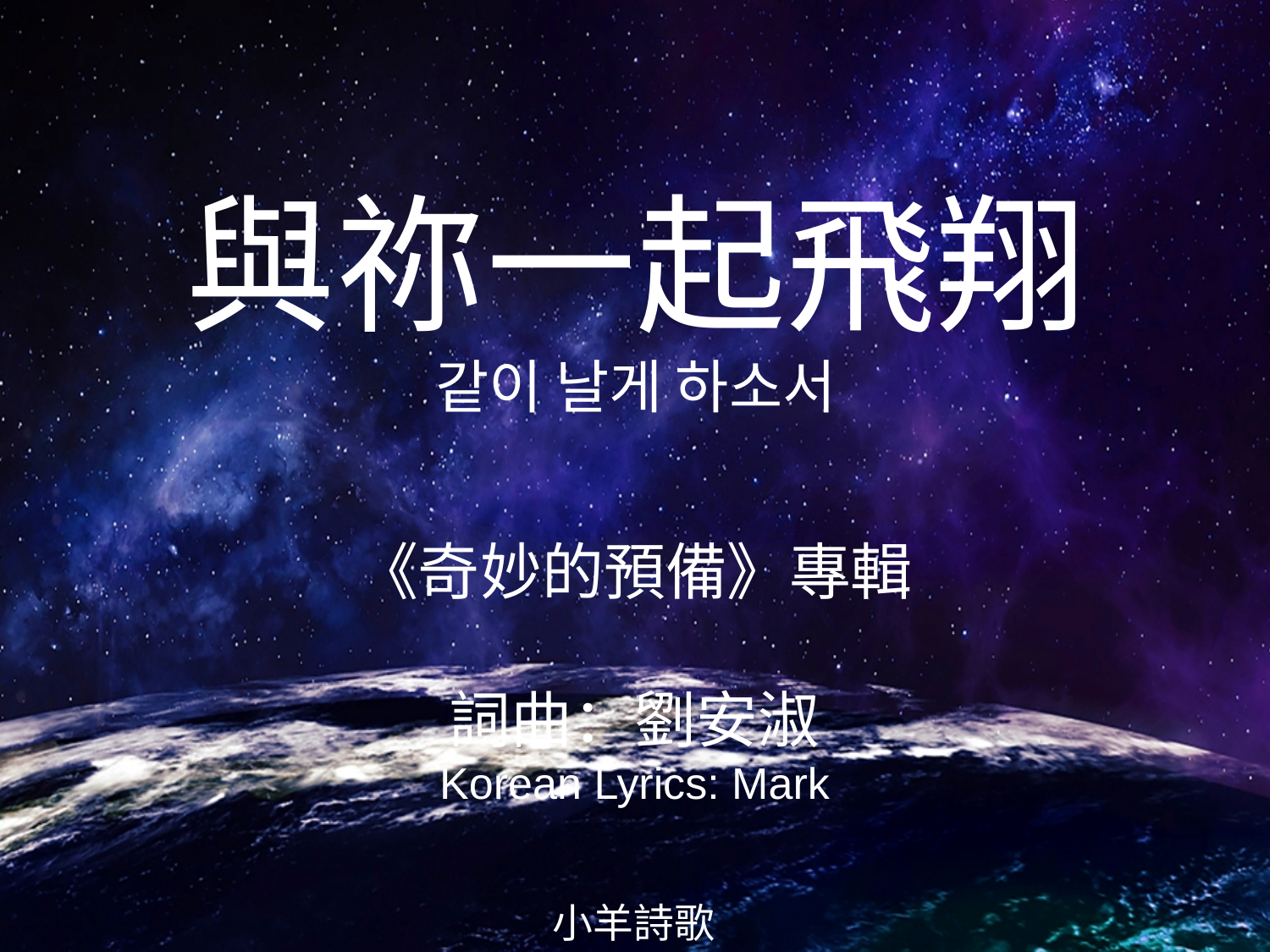

與祢一起飛翔
같이 날게 하소서

# 《奇妙的預備》專輯 詞曲：劉安淑 Korean Lyrics: Mark
小羊詩歌